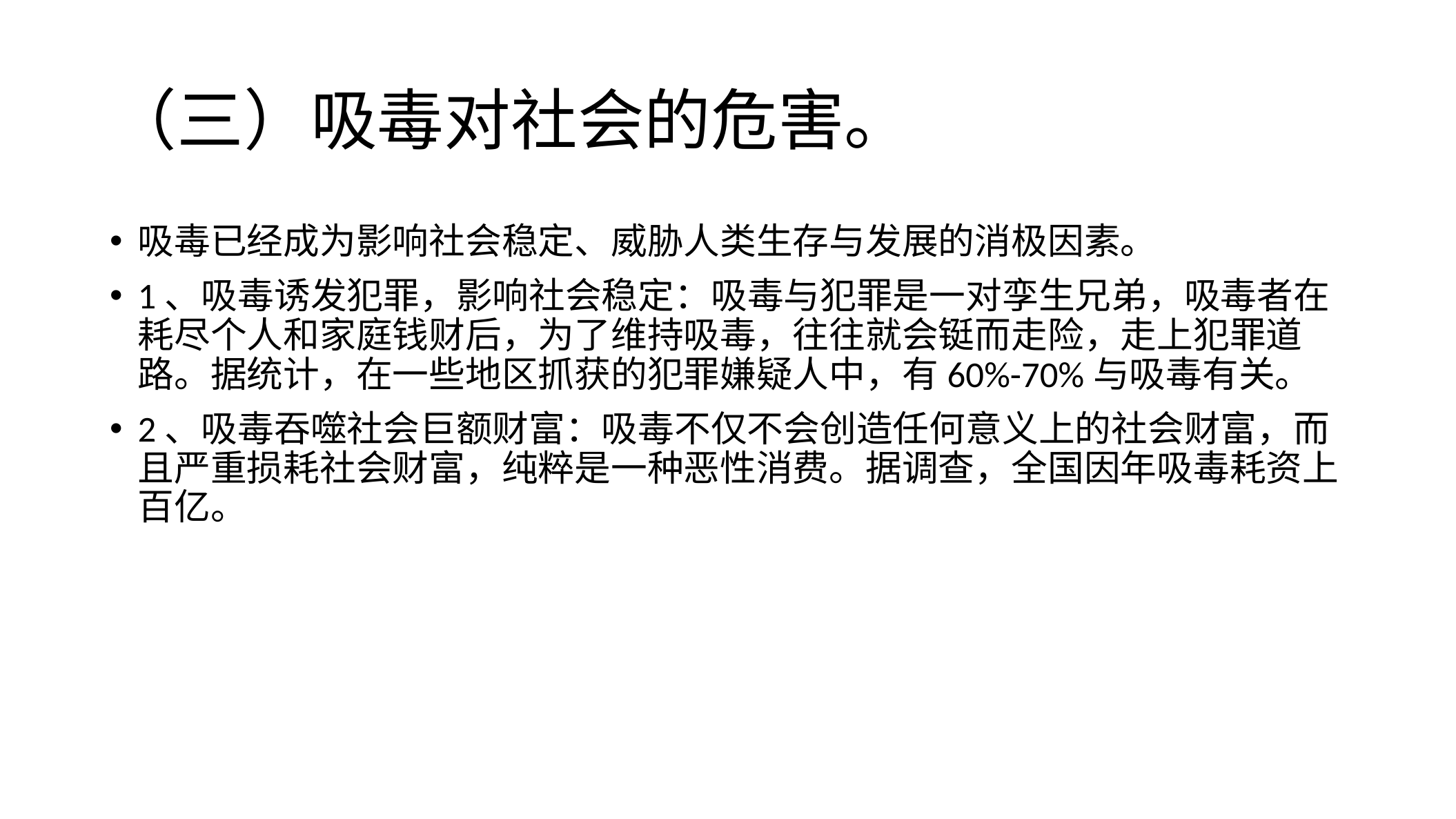

# （三）吸毒对社会的危害。
吸毒已经成为影响社会稳定、威胁人类生存与发展的消极因素。
1、吸毒诱发犯罪，影响社会稳定：吸毒与犯罪是一对孪生兄弟，吸毒者在耗尽个人和家庭钱财后，为了维持吸毒，往往就会铤而走险，走上犯罪道路。据统计，在一些地区抓获的犯罪嫌疑人中，有60%-70%与吸毒有关。
2、吸毒吞噬社会巨额财富：吸毒不仅不会创造任何意义上的社会财富，而且严重损耗社会财富，纯粹是一种恶性消费。据调查，全国因年吸毒耗资上百亿。